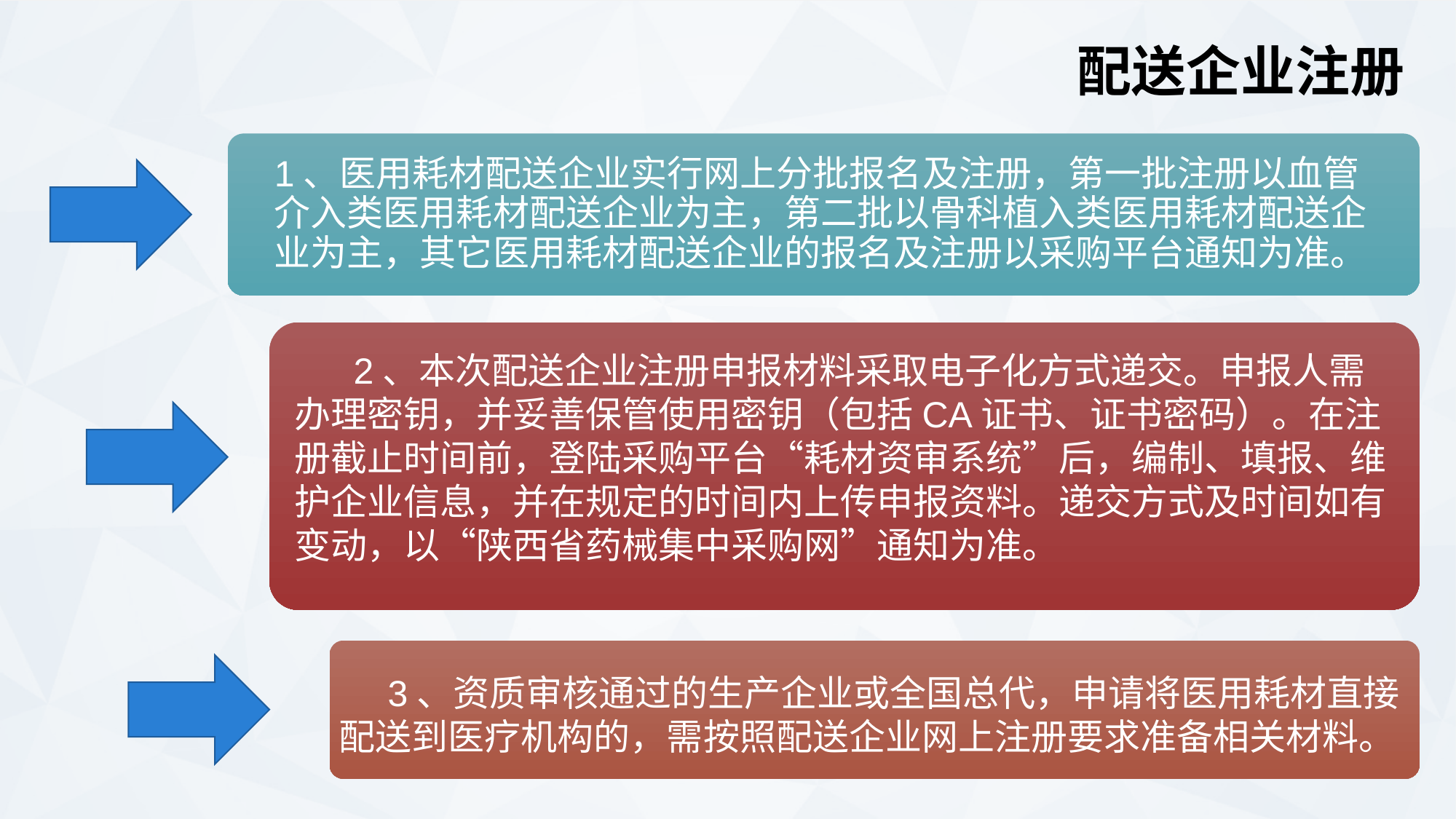

配送企业注册

1、医用耗材配送企业实行网上分批报名及注册，第一批注册以血管介入类医用耗材配送企业为主，第二批以骨科植入类医用耗材配送企业为主，其它医用耗材配送企业的报名及注册以采购平台通知为准。

 2、本次配送企业注册申报材料采取电子化方式递交。申报人需办理密钥，并妥善保管使用密钥（包括CA证书、证书密码）。在注册截止时间前，登陆采购平台“耗材资审系统”后，编制、填报、维护企业信息，并在规定的时间内上传申报资料。递交方式及时间如有变动，以“陕西省药械集中采购网”通知为准。

3、资质审核通过的生产企业或全国总代，申请将医用耗材直接配送到医疗机构的，需按照配送企业网上注册要求准备相关材料。